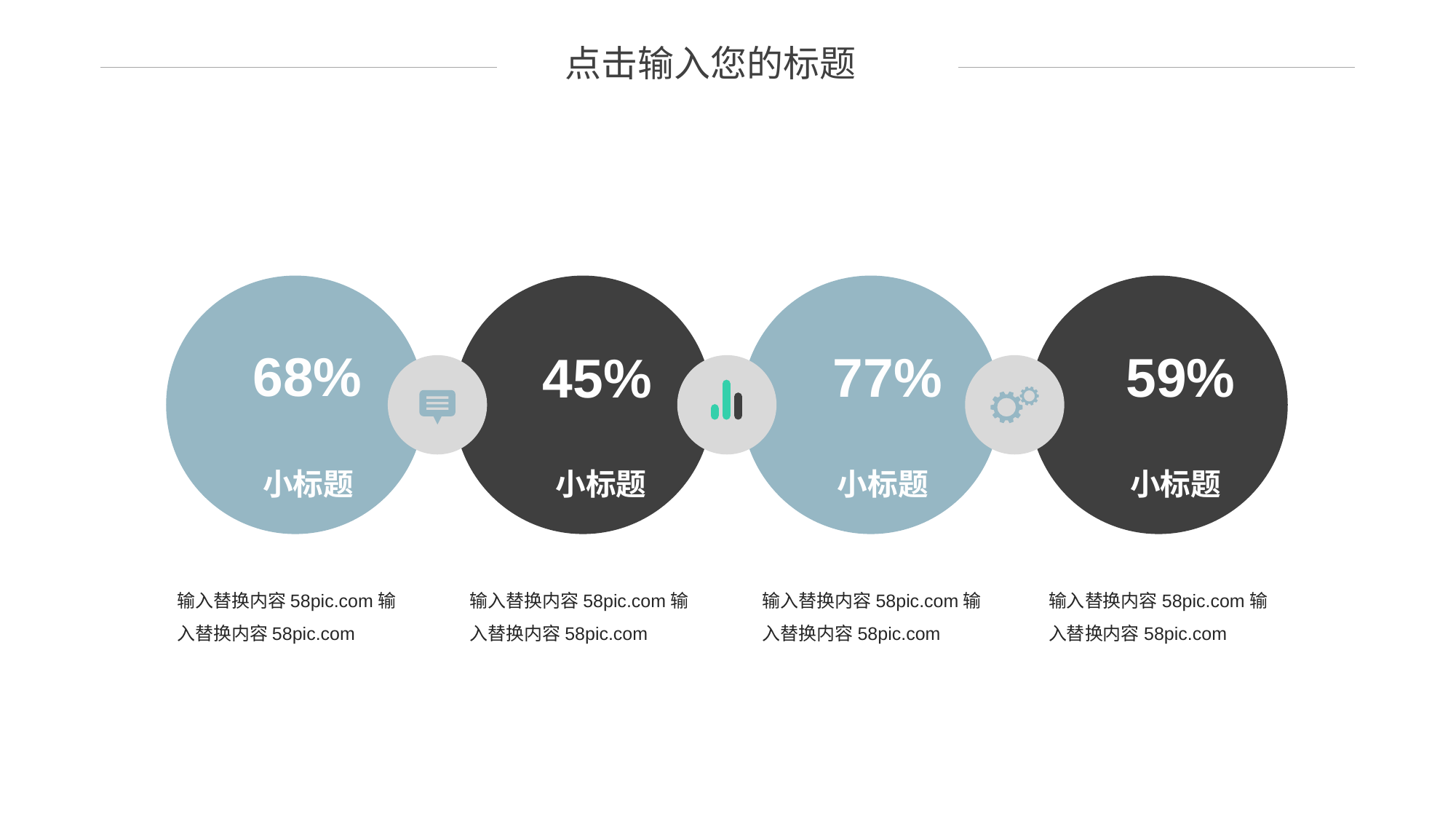

点击输入您的标题

  68%
  77%
  59%
  45%

小标题
小标题
小标题
小标题
输入替换内容58pic.com输入替换内容58pic.com

输入替换内容58pic.com输入替换内容58pic.com

输入替换内容58pic.com输入替换内容58pic.com

输入替换内容58pic.com输入替换内容58pic.com